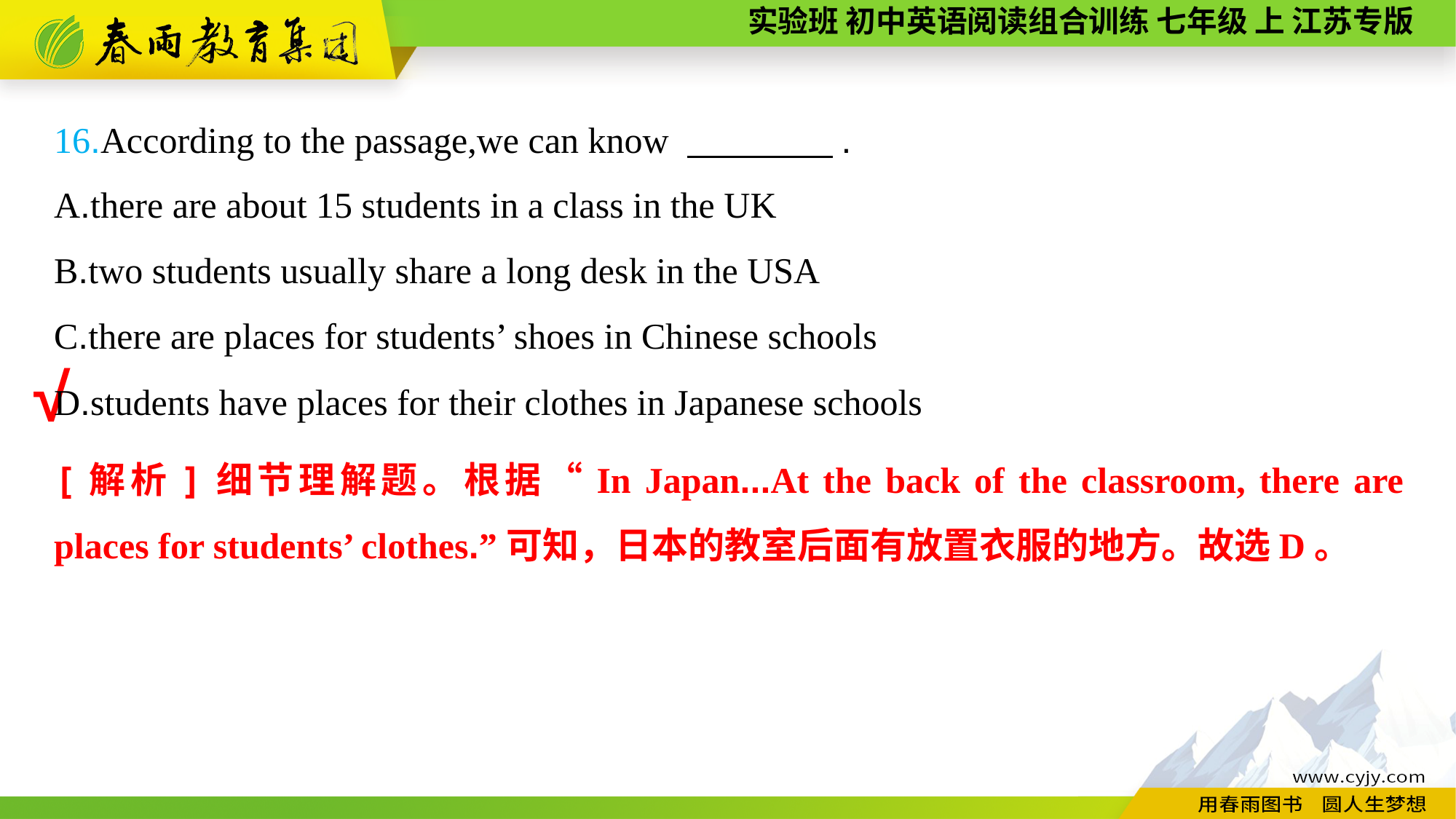

16.According to the passage,we can know 　　　　.
A.there are about 15 students in a class in the UK
B.two students usually share a long desk in the USA
C.there are places for students’ shoes in Chinese schools
D.students have places for their clothes in Japanese schools
√
[解析]细节理解题。根据“In Japan...At the back of the classroom, there are places for students’ clothes.”可知，日本的教室后面有放置衣服的地方。故选D。